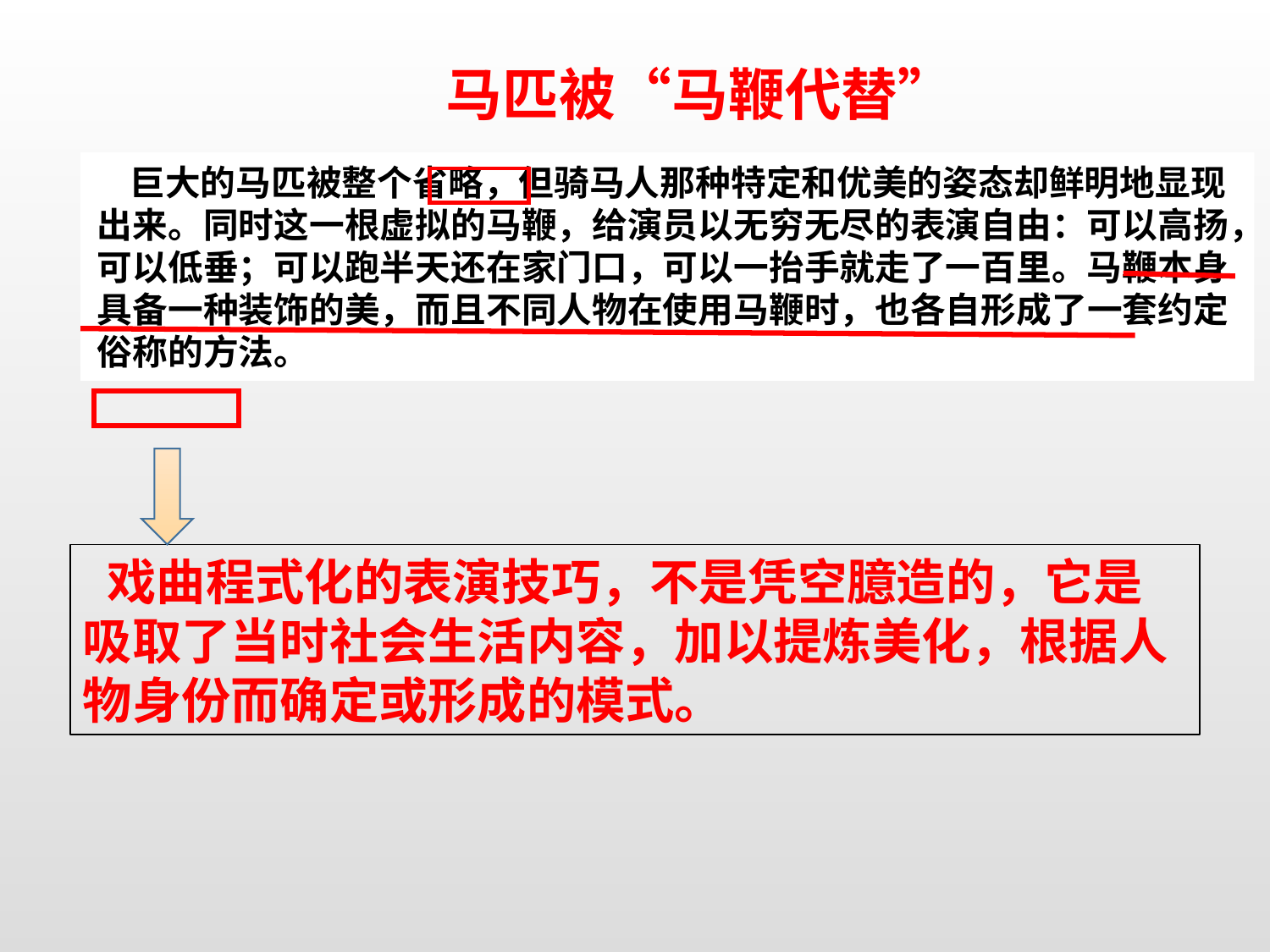

马匹被“马鞭代替”
   巨大的马匹被整个省略，但骑马人那种特定和优美的姿态却鲜明地显现出来。同时这一根虚拟的马鞭，给演员以无穷无尽的表演自由：可以高扬，可以低垂；可以跑半天还在家门口，可以一抬手就走了一百里。马鞭本身具备一种装饰的美，而且不同人物在使用马鞭时，也各自形成了一套约定俗称的方法。

作用

  戏曲程式化的表演技巧，不是凭空臆造的，它是吸取了当时社会生活内容，加以提炼美化，根据人物身份而确定或形成的模式。